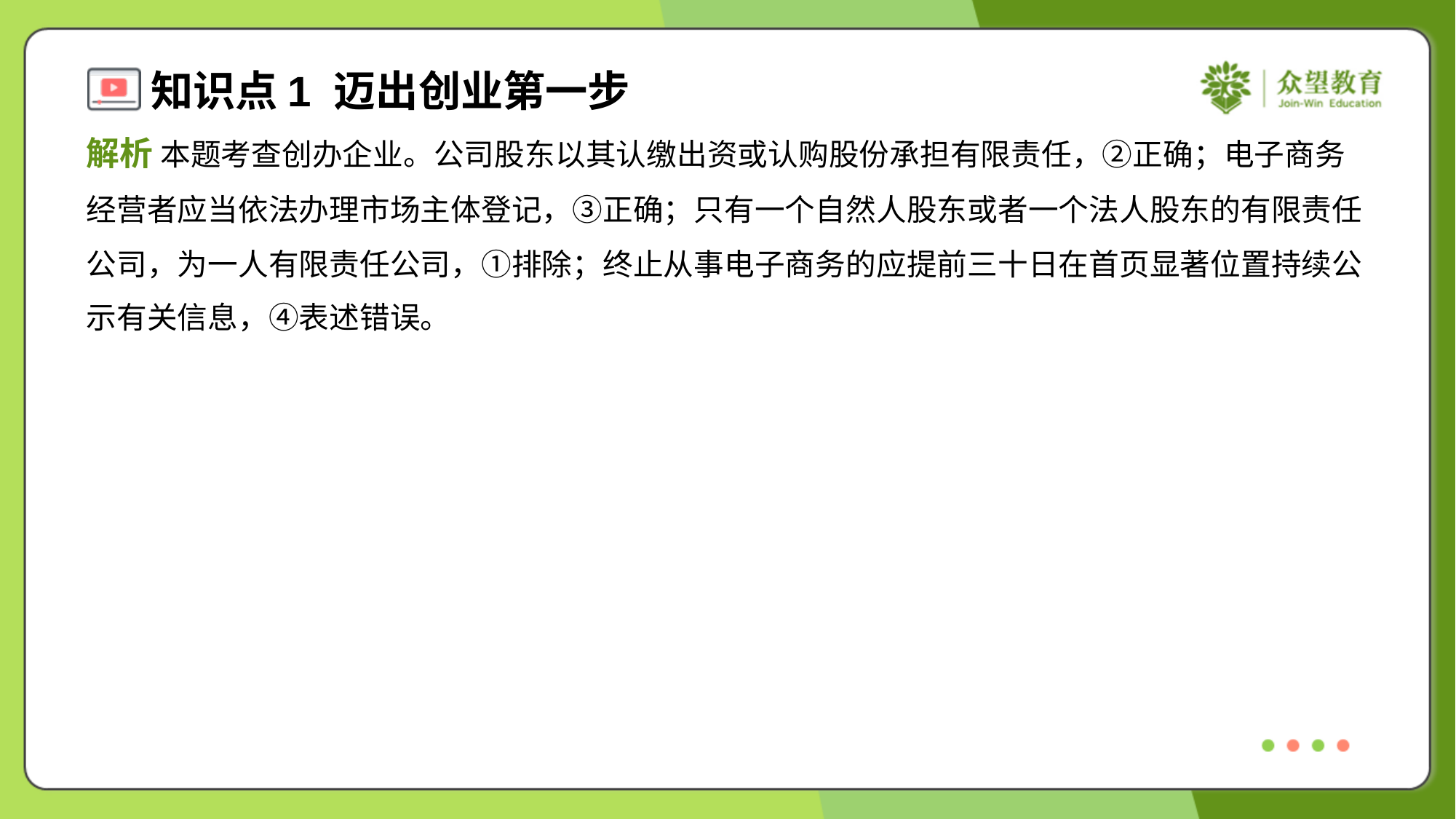

解析 本题考查创办企业。公司股东以其认缴出资或认购股份承担有限责任，②正确；电子商务
经营者应当依法办理市场主体登记，③正确；只有一个自然人股东或者一个法人股东的有限责任
公司，为一人有限责任公司，①排除；终止从事电子商务的应提前三十日在首页显著位置持续公
示有关信息，④表述错误。